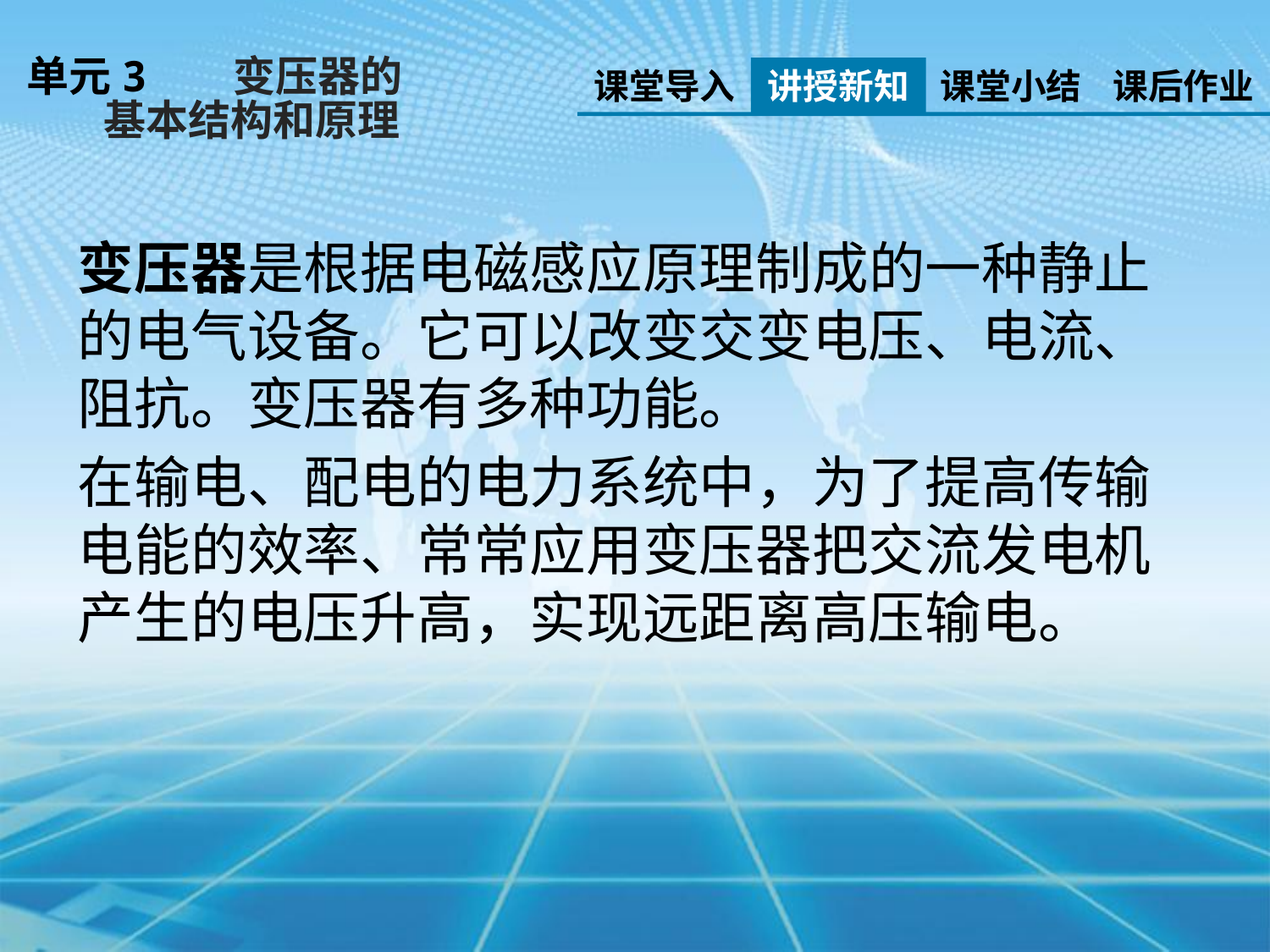

单元3   变压器的
       基本结构和原理
课堂导入
讲授新知
课堂小结
课后作业
变压器是根据电磁感应原理制成的一种静止的电气设备。它可以改变交变电压、电流、阻抗。变压器有多种功能。
在输电、配电的电力系统中，为了提高传输电能的效率、常常应用变压器把交流发电机产生的电压升高，实现远距离高压输电。